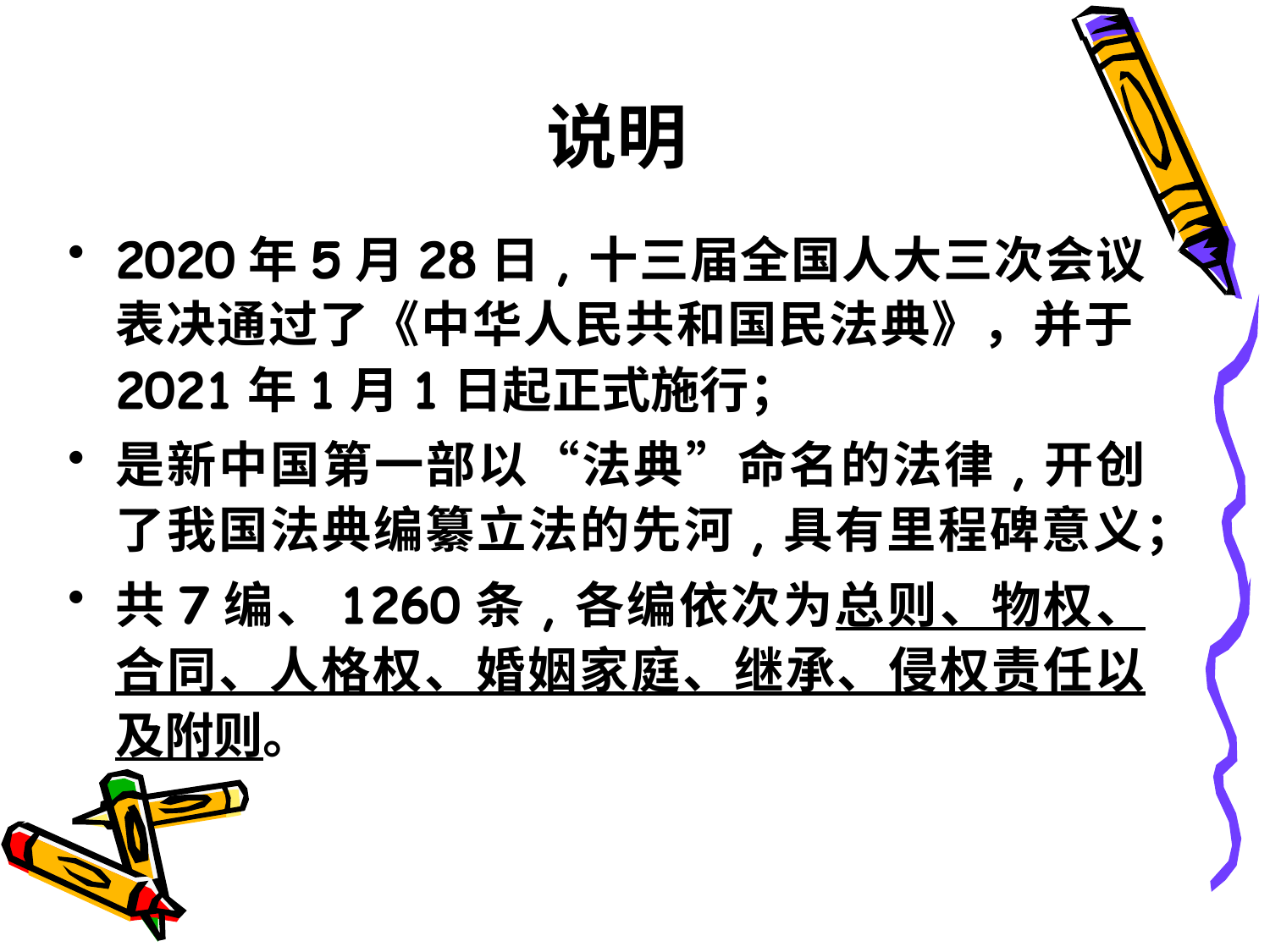

# 说明
2020年5月28日,十三届全国人大三次会议表决通过了《中华人民共和国民法典》，并于2021年1月1日起正式施行；
是新中国第一部以“法典”命名的法律,开创了我国法典编纂立法的先河,具有里程碑意义；
共7编、1260条,各编依次为总则、物权、合同、人格权、婚姻家庭、继承、侵权责任以及附则。